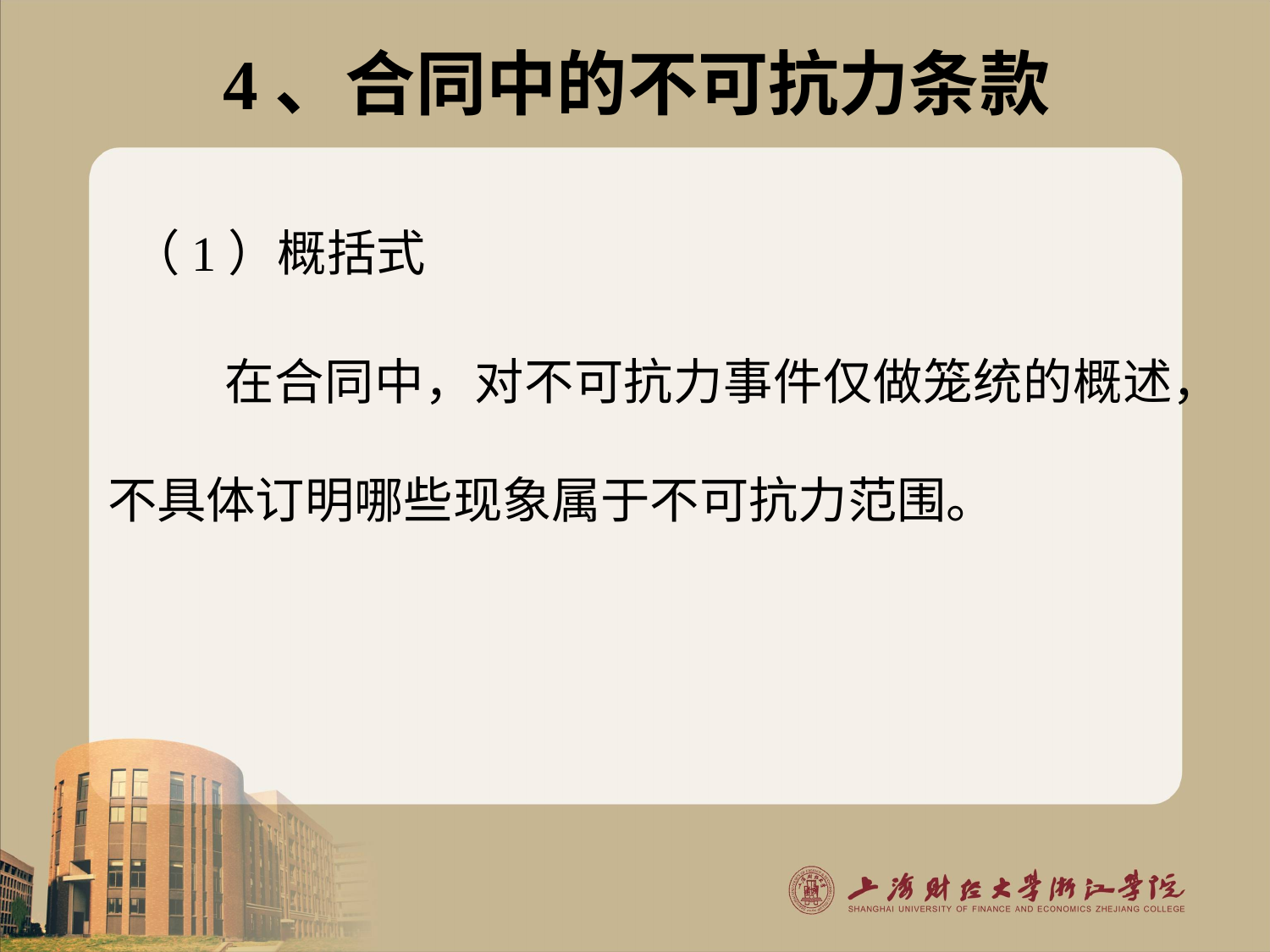

# 4、合同中的不可抗力条款
 （1）概括式
         在合同中，对不可抗力事件仅做笼统的概述，不具体订明哪些现象属于不可抗力范围。